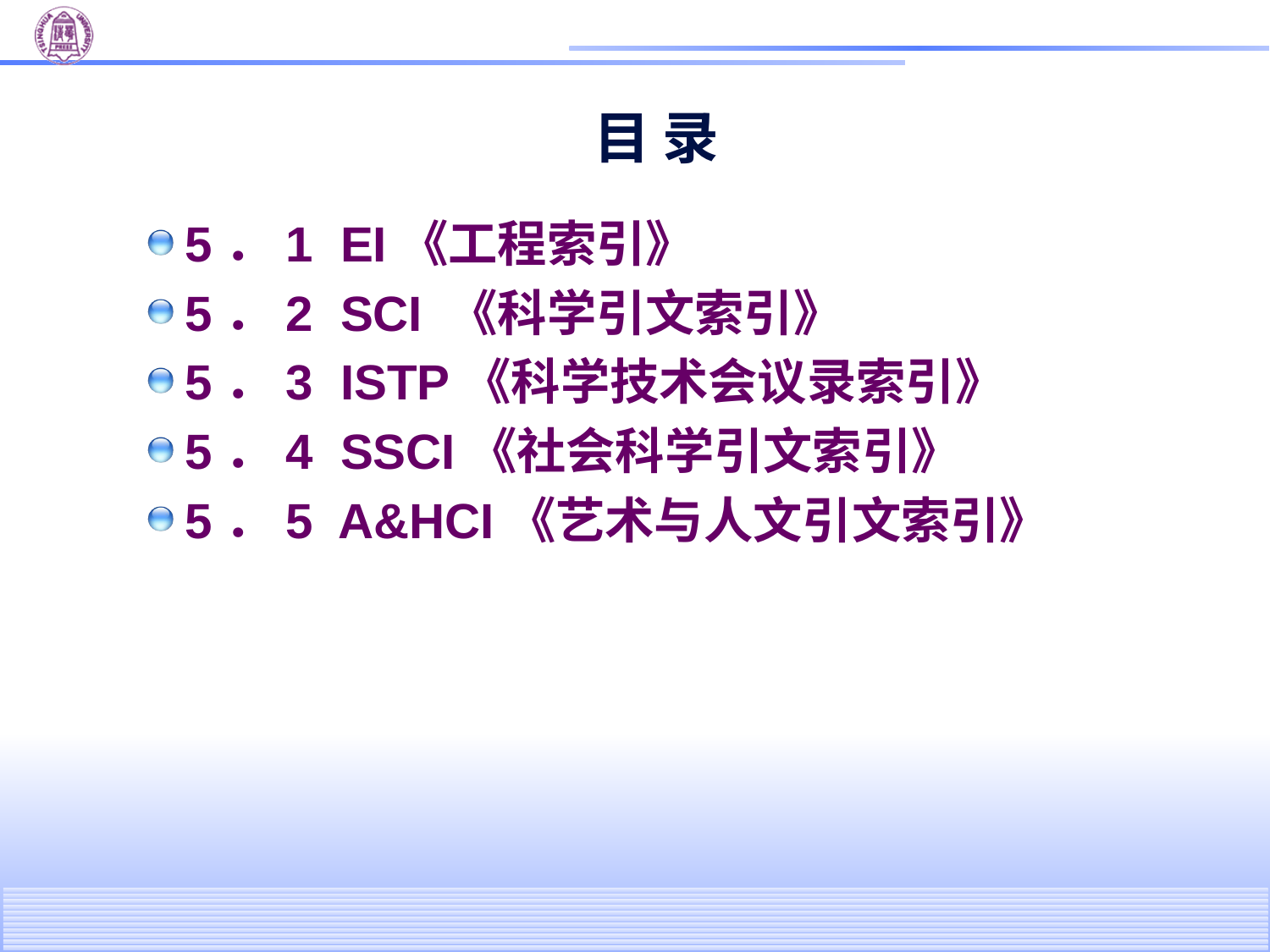

# 目 录
5．1  EI《工程索引》
5．2  SCI 《科学引文索引》
5．3  ISTP《科学技术会议录索引》
5．4  SSCI《社会科学引文索引》
5．5  A&HCI《艺术与人文引文索引》